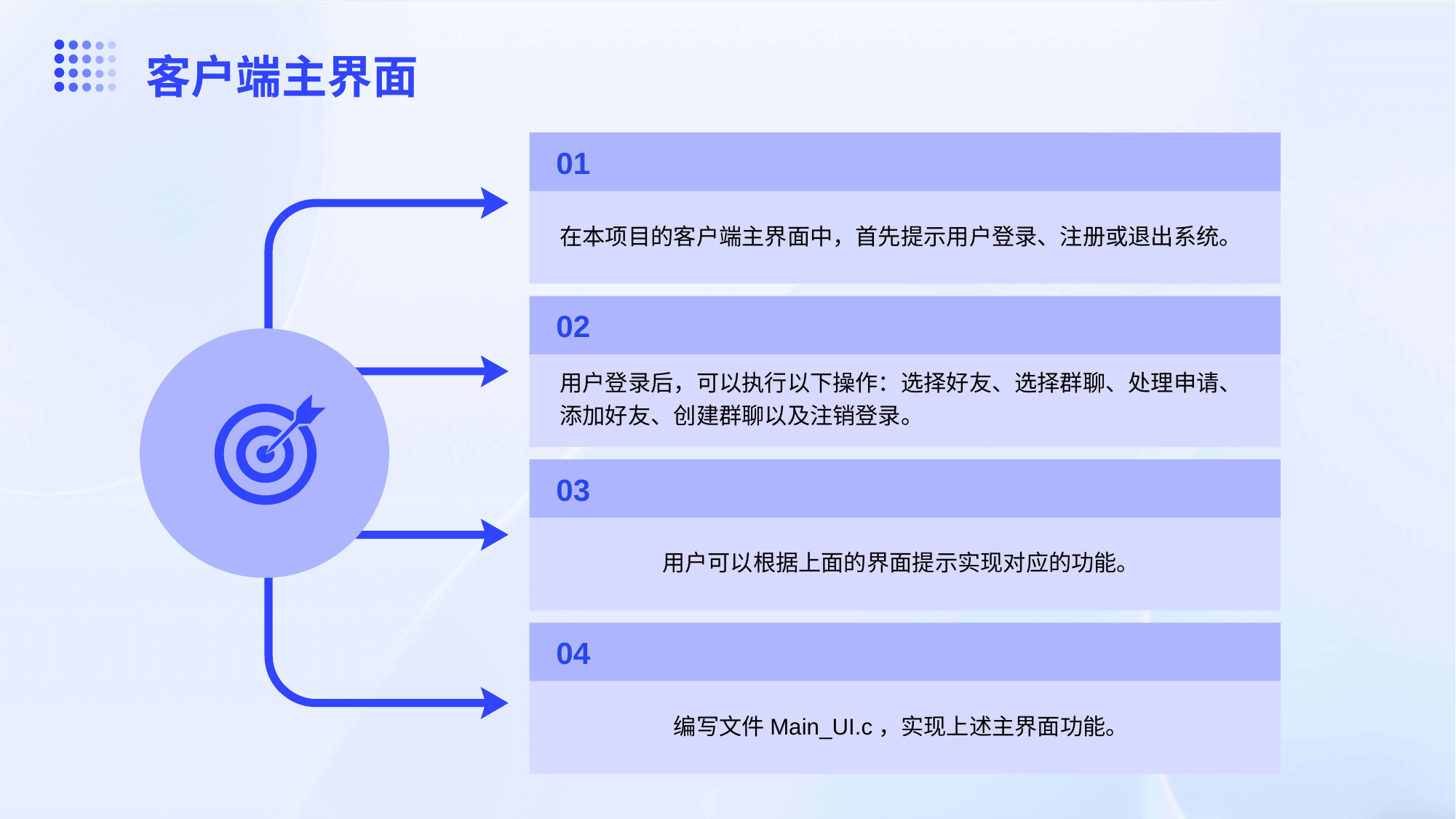

客户端主界面

01

在本项目的客户端主界面中，首先提示用户登录、注册或退出系统。

02

用户登录后，可以执行以下操作：选择好友、选择群聊、处理申请、添加好友、创建群聊以及注销登录。

03

用户可以根据上面的界面提示实现对应的功能。

04

编写文件Main_UI.c，实现上述主界面功能。